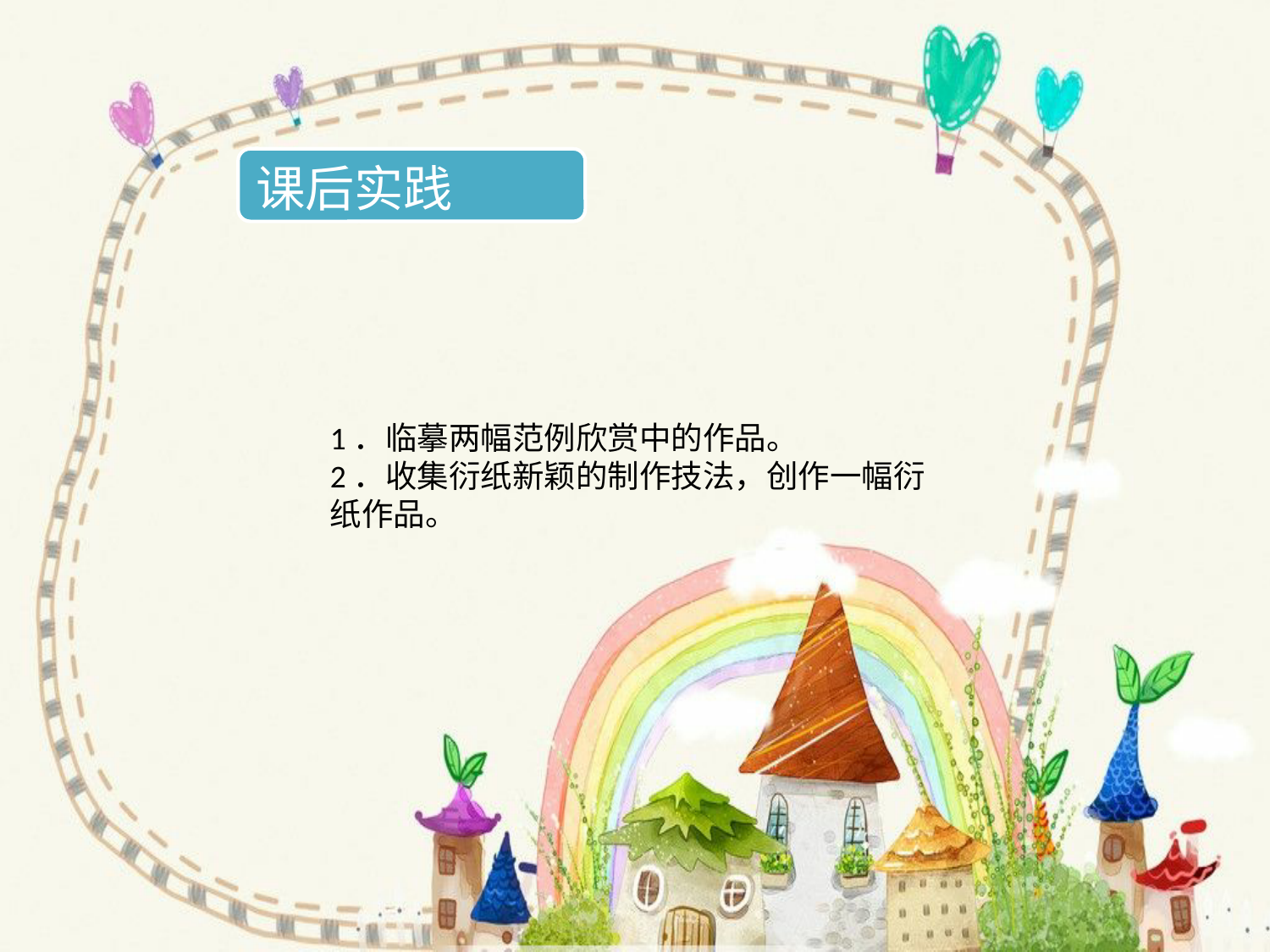

课后实践
1．临摹两幅范例欣赏中的作品。
2．收集衍纸新颖的制作技法，创作一幅衍纸作品。